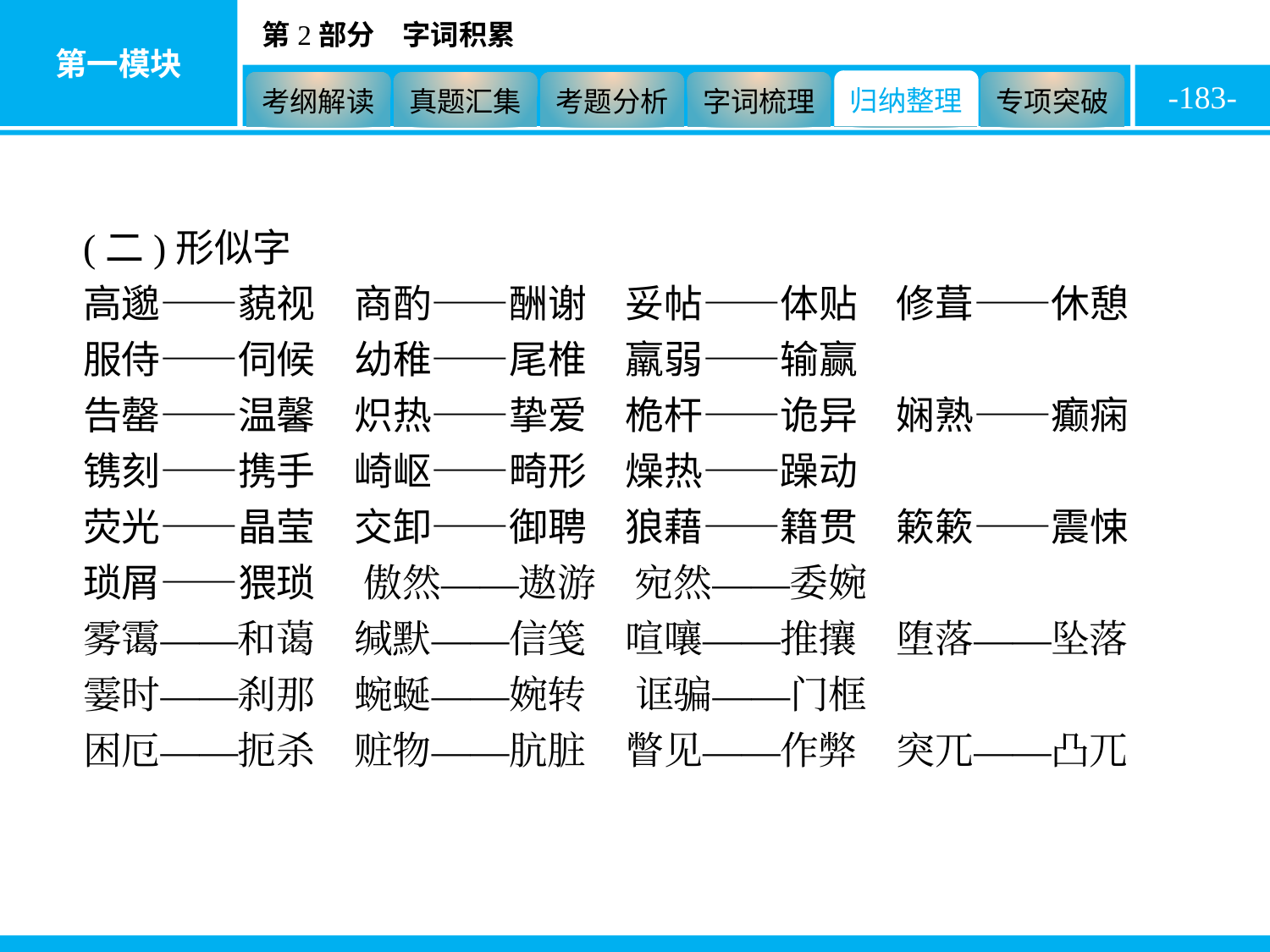

-183-
(二)形似字
高邈——藐视　商酌——酬谢　妥帖——体贴　修葺——休憩　服侍——伺候　幼稚——尾椎　羸弱——输赢
告罄——温馨　炽热——挚爱　桅杆——诡异　娴熟——癫痫　镌刻——携手　崎岖——畸形　燥热——躁动
荧光——晶莹　交卸——御聘　狼藉——籍贯　簌簌——震悚　琐屑——猥琐 　傲然——遨游　宛然——委婉
雾霭——和蔼　缄默——信笺　喧嚷——推攘　堕落——坠落　霎时——刹那　蜿蜒——婉转 　诓骗——门框
困厄——扼杀　赃物——肮脏　瞥见——作弊　突兀——凸兀